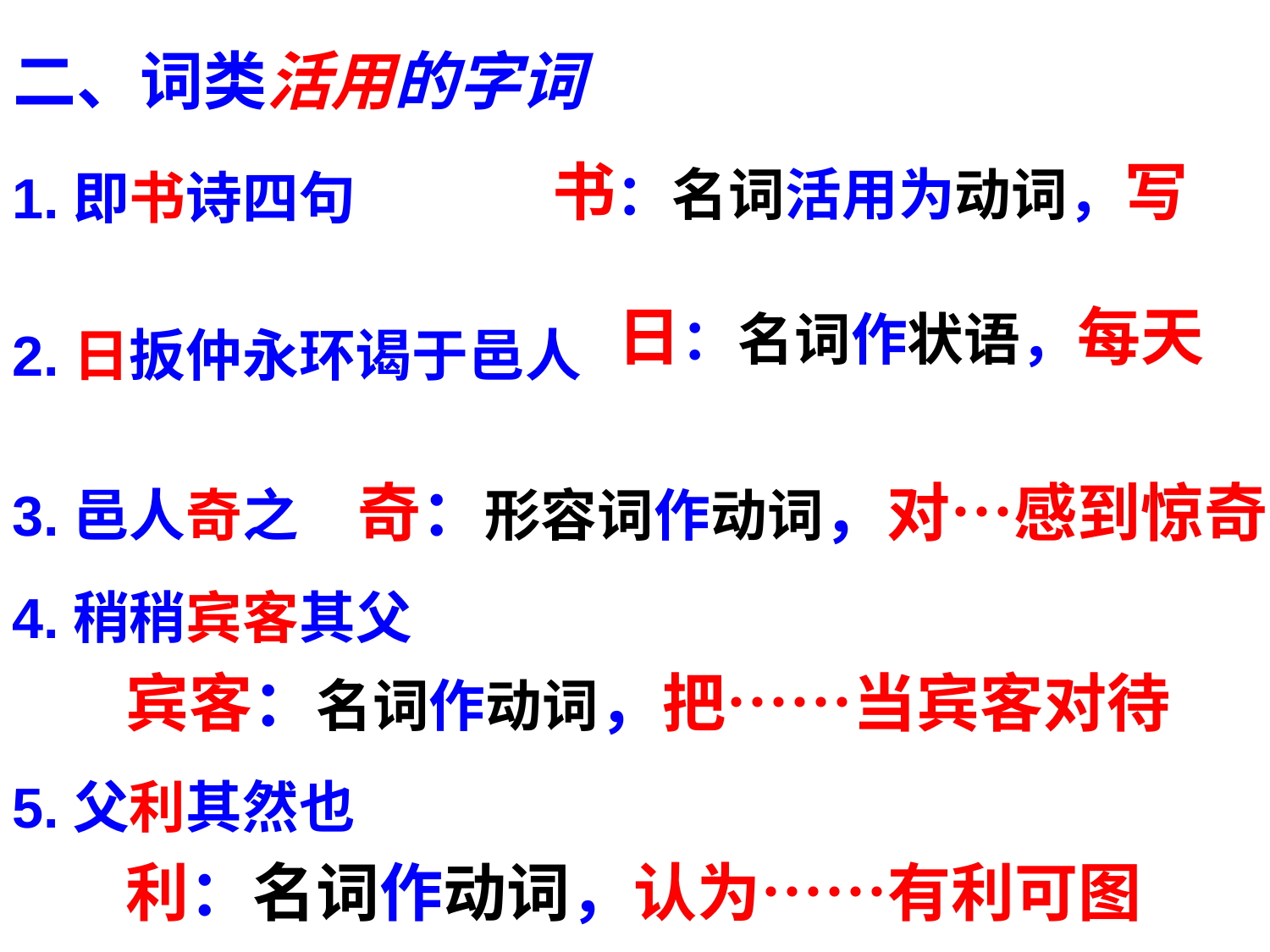

# 二、词类活用的字词
书：名词活用为动词，写
1.即书诗四句
2.日扳仲永环谒于邑人
日：名词作状语，每天
3.邑人奇之
奇：形容词作动词，对…感到惊奇
4.稍稍宾客其父
宾客：名词作动词，把……当宾客对待
5.父利其然也
利：名词作动词，认为……有利可图